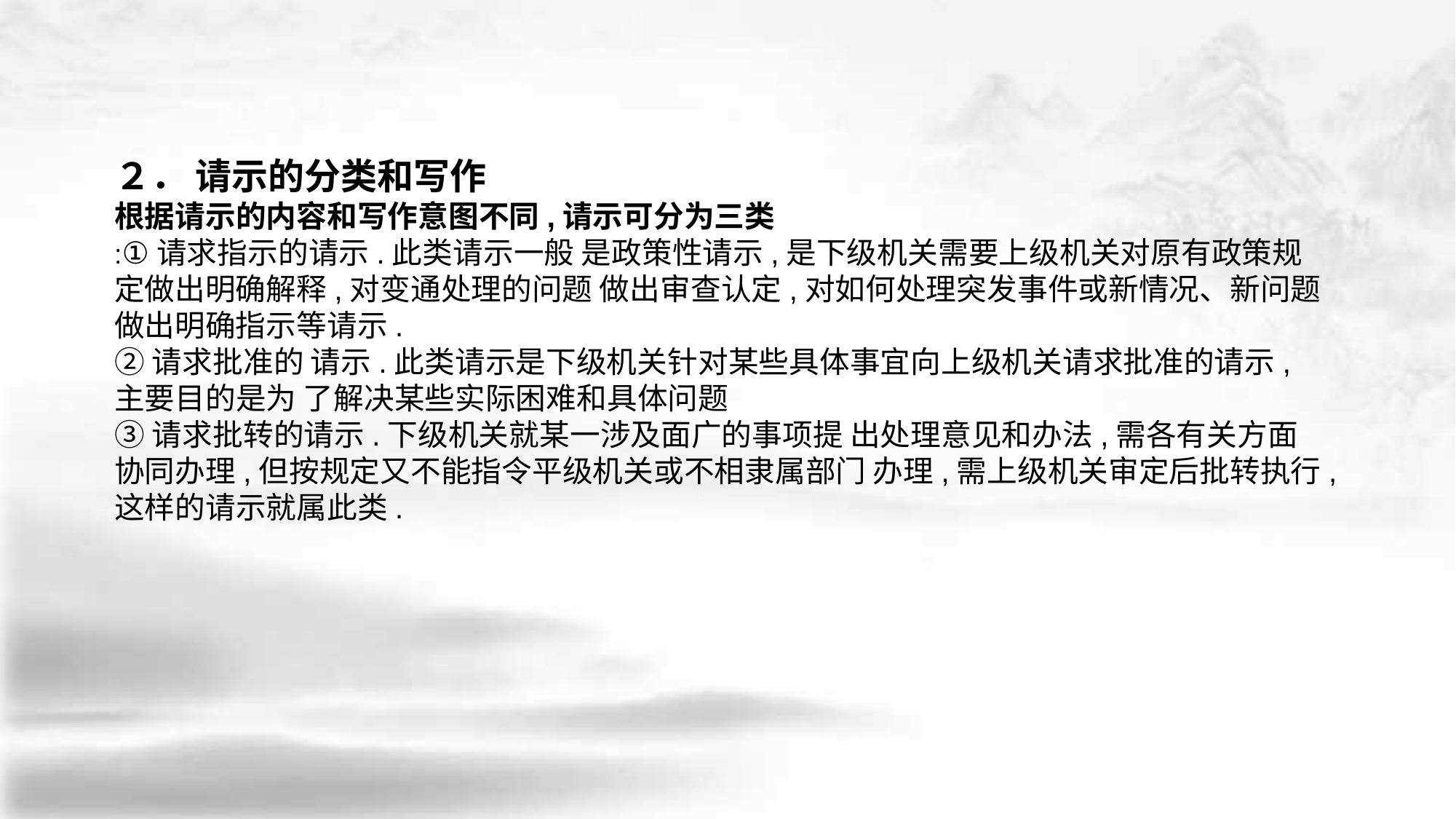

２． 请示的分类和写作
根据请示的内容和写作意图不同,请示可分为三类
:①请求指示的请示.此类请示一般 是政策性请示,是下级机关需要上级机关对原有政策规定做出明确解释,对变通处理的问题 做出审查认定,对如何处理突发事件或新情况、新问题做出明确指示等请示.
②请求批准的 请示.此类请示是下级机关针对某些具体事宜向上级机关请求批准的请示,主要目的是为 了解决某些实际困难和具体问题
③请求批转的请示.下级机关就某一涉及面广的事项提 出处理意见和办法,需各有关方面协同办理,但按规定又不能指令平级机关或不相隶属部门 办理,需上级机关审定后批转执行,这样的请示就属此类.